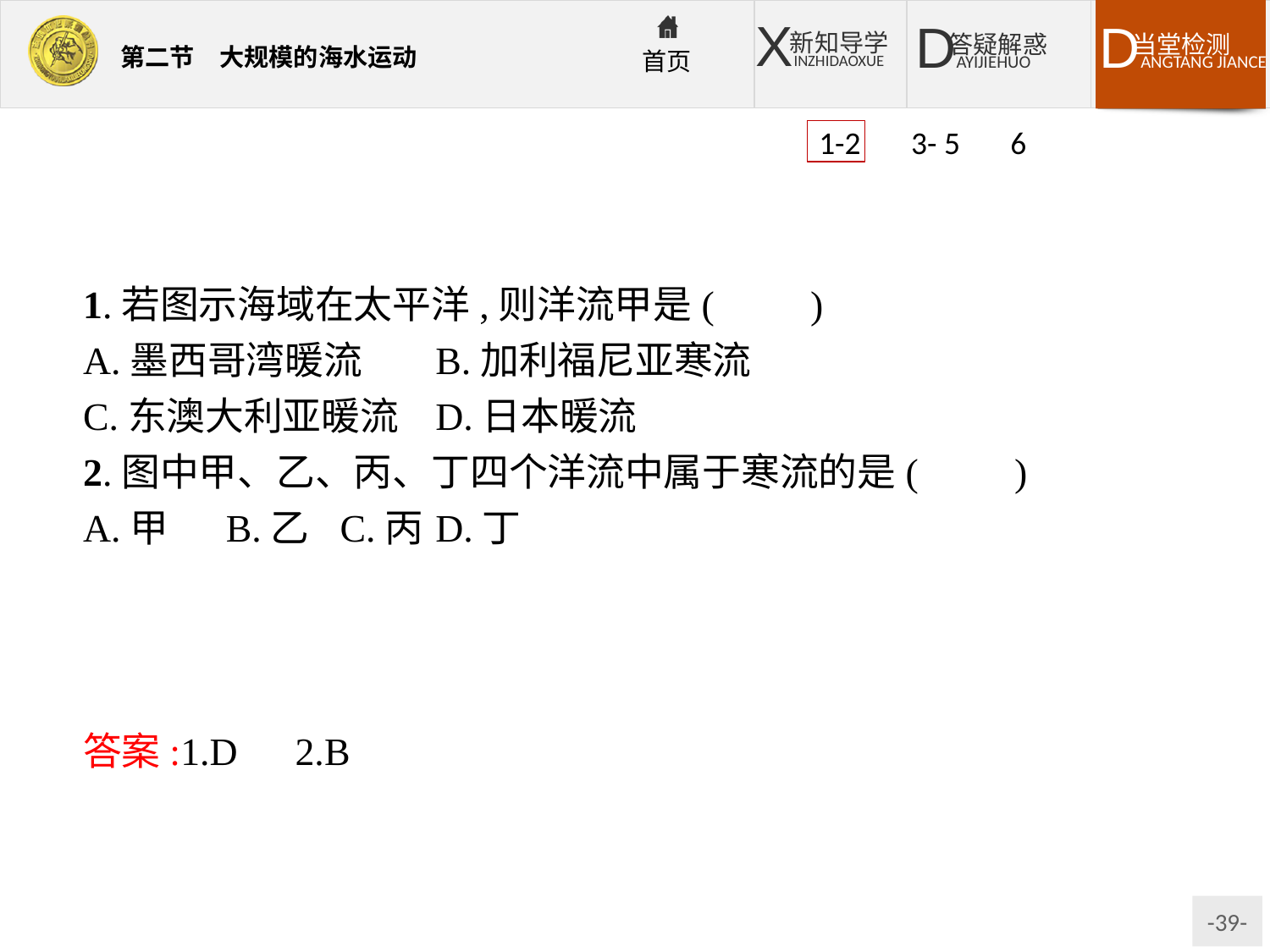

1-2       3- 5       6

1.若图示海域在太平洋,则洋流甲是(　　)
A.墨西哥湾暖流	B.加利福尼亚寒流
C.东澳大利亚暖流	D.日本暖流
2.图中甲、乙、丙、丁四个洋流中属于寒流的是(　　)
A.甲	B.乙	C.丙	D.丁
解析:第1题,图示洋流地处北半球中低纬地区,若在太平洋中,其西岸为日本暖流。第2题,乙洋流由较高纬度流向较低纬度,属于寒流。
答案:1.D　2.B